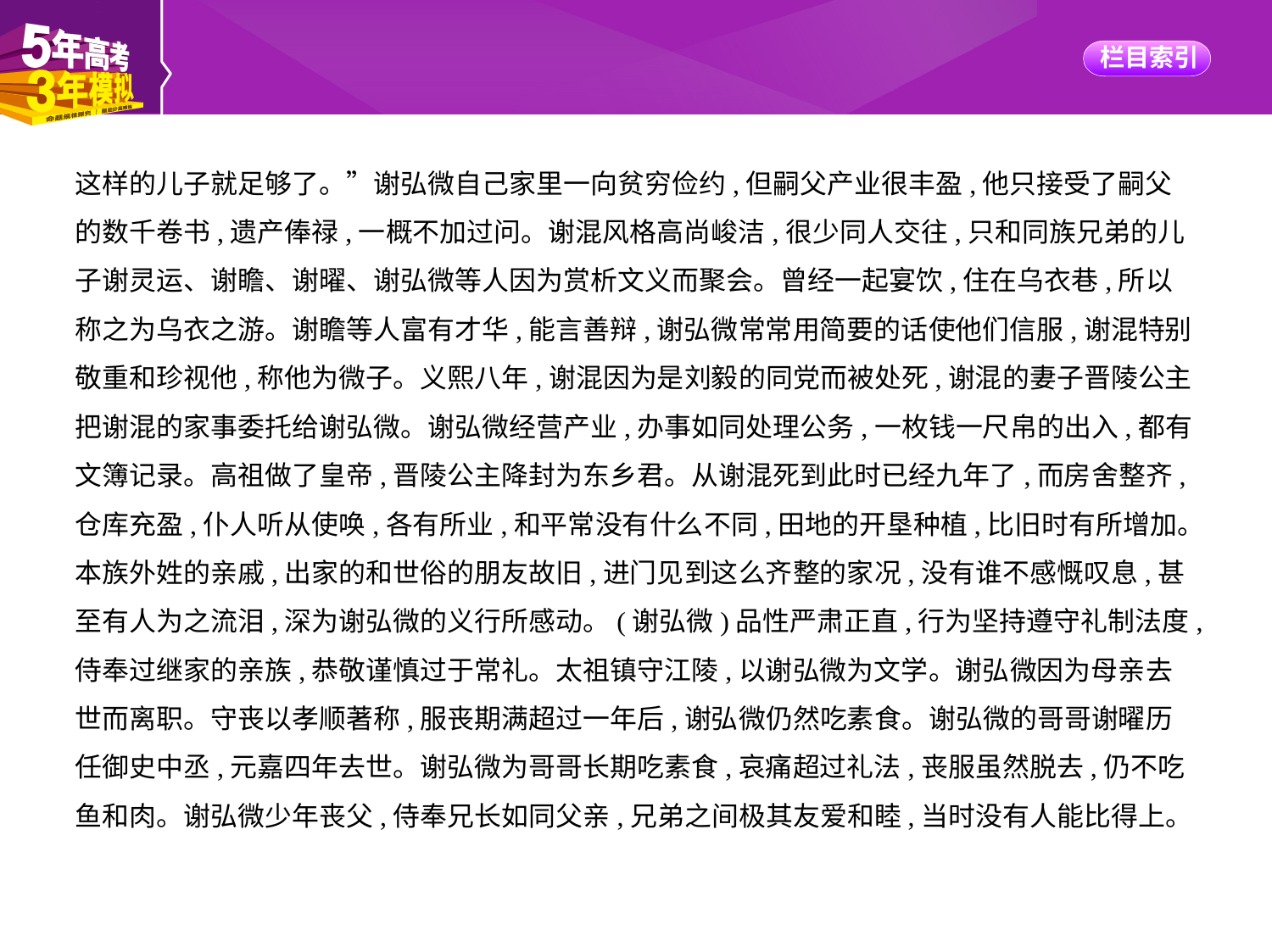

这样的儿子就足够了。”谢弘微自己家里一向贫穷俭约,但嗣父产业很丰盈,他只接受了嗣父
的数千卷书,遗产俸禄,一概不加过问。谢混风格高尚峻洁,很少同人交往,只和同族兄弟的儿
子谢灵运、谢瞻、谢曜、谢弘微等人因为赏析文义而聚会。曾经一起宴饮,住在乌衣巷,所以
称之为乌衣之游。谢瞻等人富有才华,能言善辩,谢弘微常常用简要的话使他们信服,谢混特别
敬重和珍视他,称他为微子。义熙八年,谢混因为是刘毅的同党而被处死,谢混的妻子晋陵公主
把谢混的家事委托给谢弘微。谢弘微经营产业,办事如同处理公务,一枚钱一尺帛的出入,都有
文簿记录。高祖做了皇帝,晋陵公主降封为东乡君。从谢混死到此时已经九年了,而房舍整齐,
仓库充盈,仆人听从使唤,各有所业,和平常没有什么不同,田地的开垦种植,比旧时有所增加。
本族外姓的亲戚,出家的和世俗的朋友故旧,进门见到这么齐整的家况,没有谁不感慨叹息,甚
至有人为之流泪,深为谢弘微的义行所感动。(谢弘微)品性严肃正直,行为坚持遵守礼制法度,
侍奉过继家的亲族,恭敬谨慎过于常礼。太祖镇守江陵,以谢弘微为文学。谢弘微因为母亲去
世而离职。守丧以孝顺著称,服丧期满超过一年后,谢弘微仍然吃素食。谢弘微的哥哥谢曜历
任御史中丞,元嘉四年去世。谢弘微为哥哥长期吃素食,哀痛超过礼法,丧服虽然脱去,仍不吃
鱼和肉。谢弘微少年丧父,侍奉兄长如同父亲,兄弟之间极其友爱和睦,当时没有人能比得上。